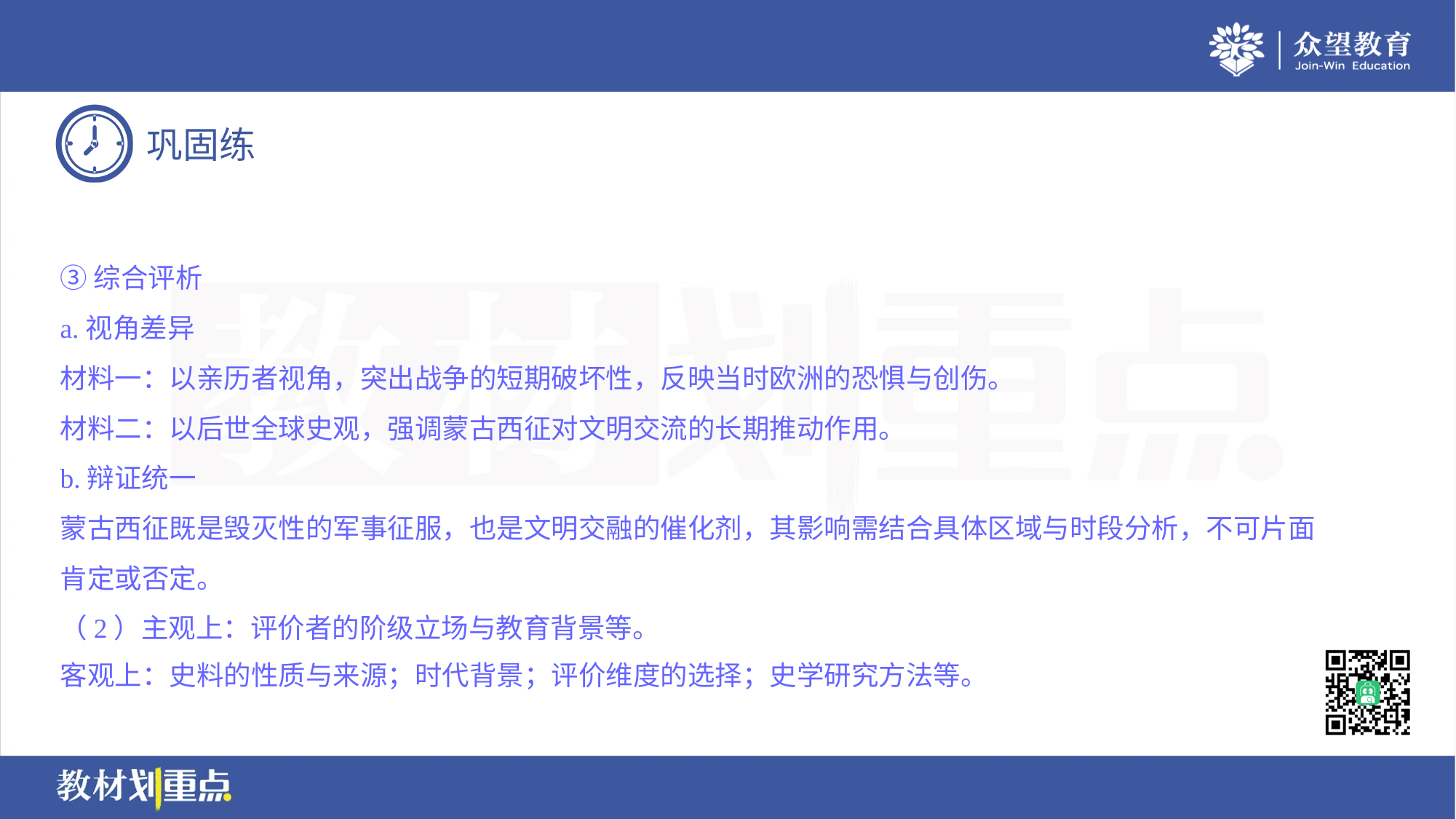

③综合评析
a.视角差异
材料一：以亲历者视角，突出战争的短期破坏性，反映当时欧洲的恐惧与创伤。
材料二：以后世全球史观，强调蒙古西征对文明交流的长期推动作用。
b.辩证统一
蒙古西征既是毁灭性的军事征服，也是文明交融的催化剂，其影响需结合具体区域与时段分析，不可片面
肯定或否定。
（2）主观上：评价者的阶级立场与教育背景等。
客观上：史料的性质与来源；时代背景；评价维度的选择；史学研究方法等。